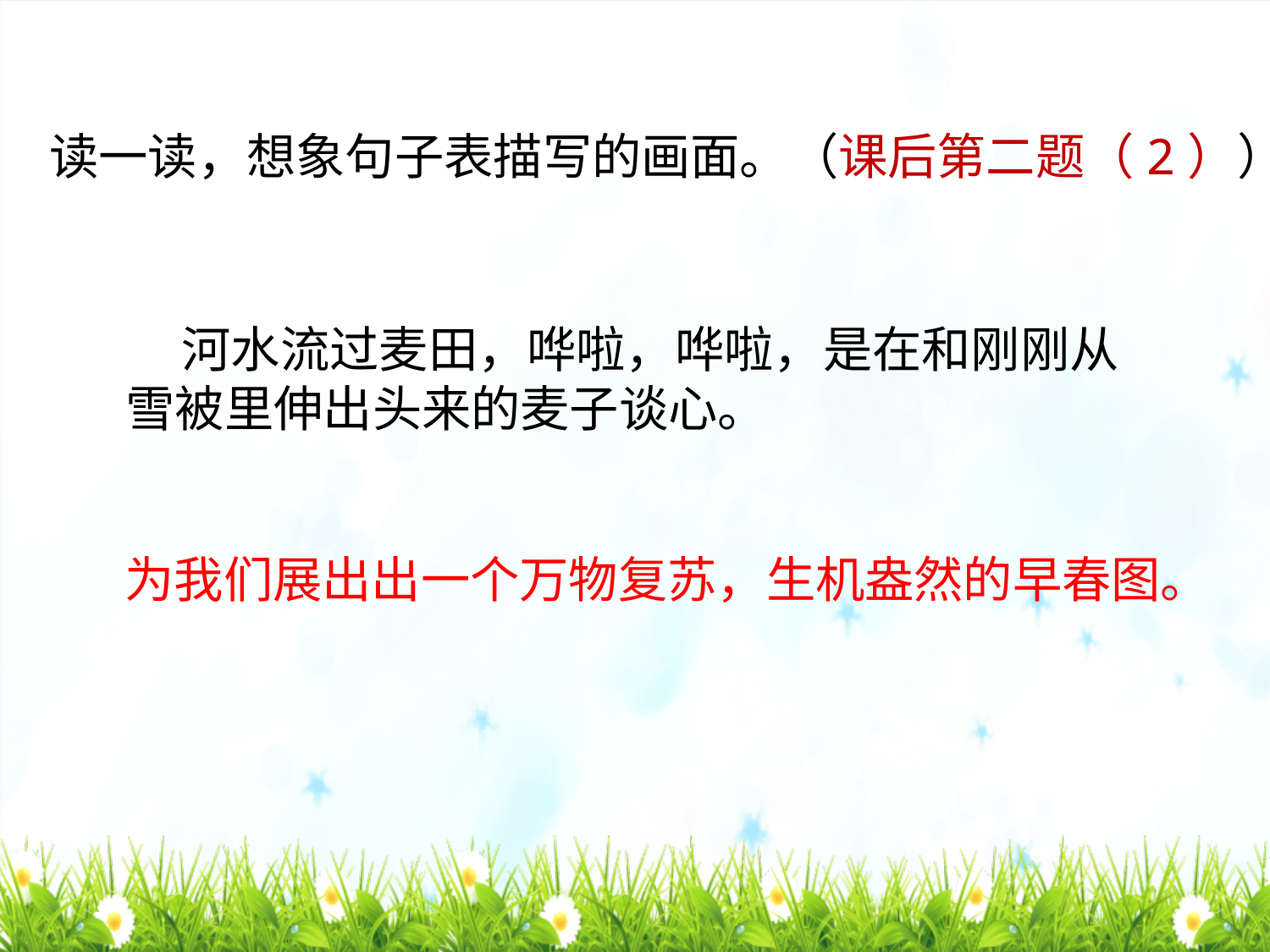

读一读，想象句子表描写的画面。（课后第二题（2））
    河水流过麦田，哗啦，哗啦，是在和刚刚从雪被里伸出头来的麦子谈心。
为我们展出出一个万物复苏，生机盎然的早春图。